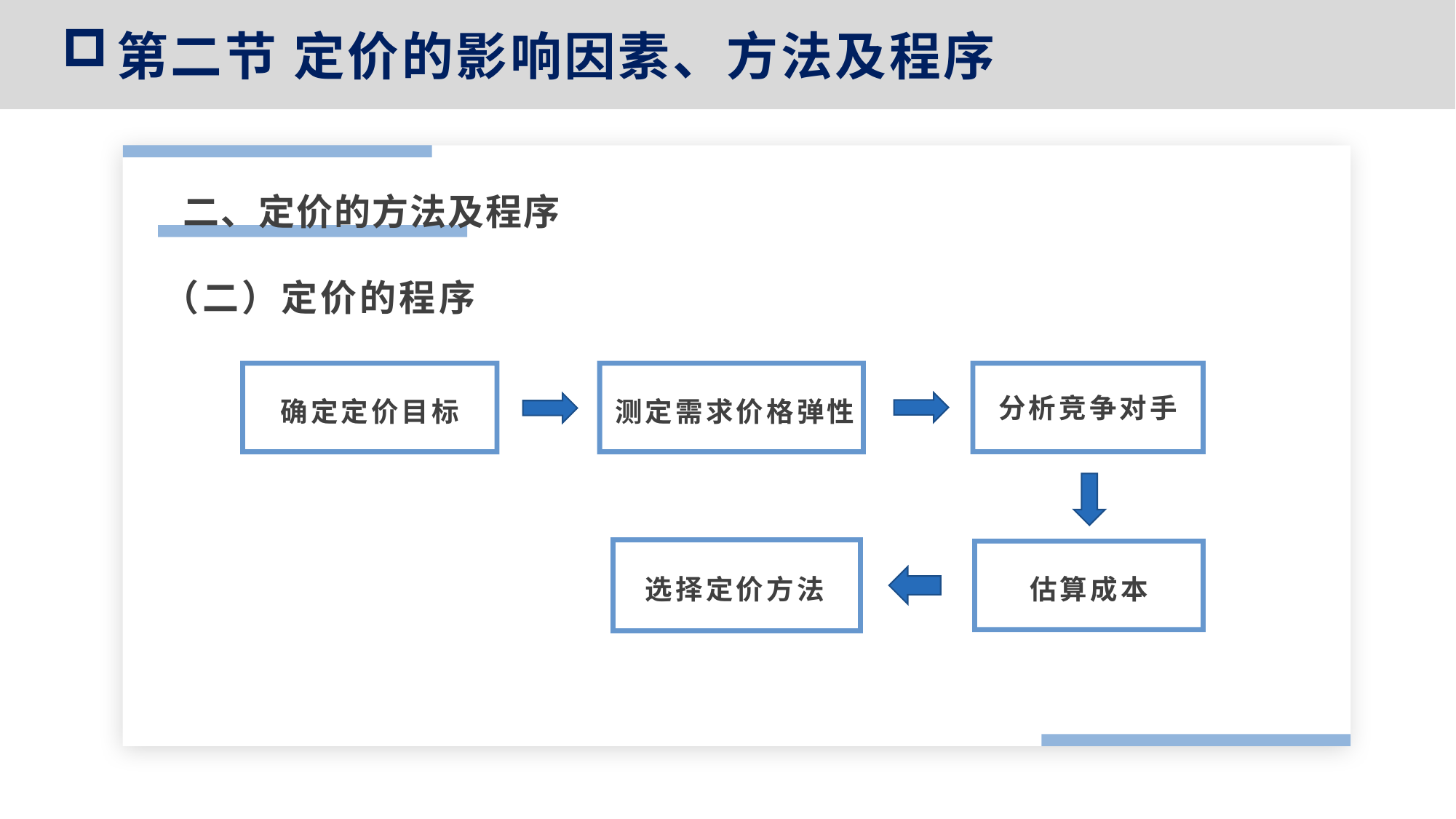

第二节 定价的影响因素、方法及程序

二、定价的方法及程序
（二）定价的程序

分析竞争对手

确定定价目标

测定需求价格弹性

选择定价方法

估算成本